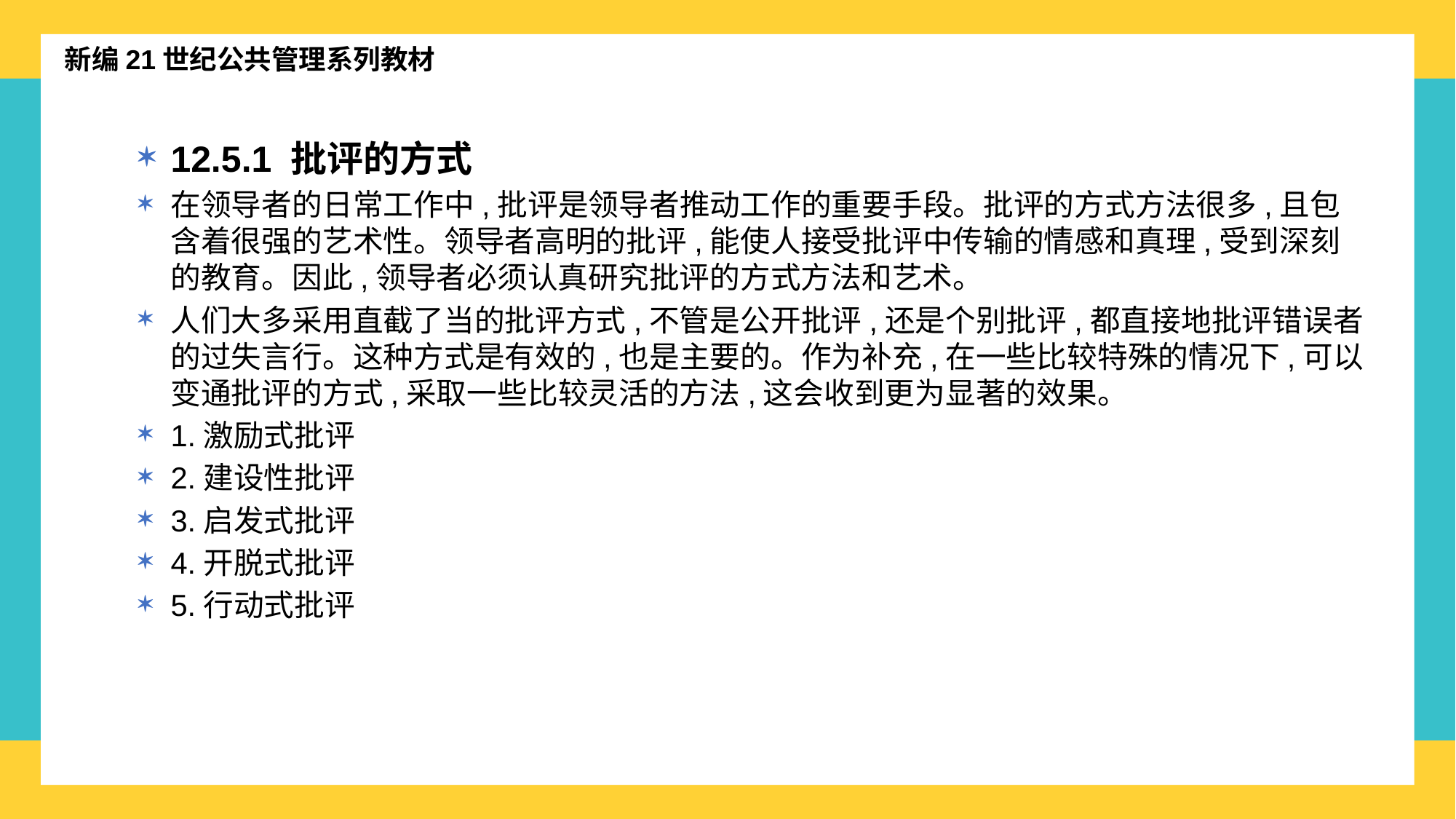

新编21世纪公共管理系列教材
12.5.1 批评的方式
在领导者的日常工作中,批评是领导者推动工作的重要手段。批评的方式方法很多,且包含着很强的艺术性。领导者高明的批评,能使人接受批评中传输的情感和真理,受到深刻的教育。因此,领导者必须认真研究批评的方式方法和艺术。
人们大多采用直截了当的批评方式,不管是公开批评,还是个别批评,都直接地批评错误者的过失言行。这种方式是有效的,也是主要的。作为补充,在一些比较特殊的情况下,可以变通批评的方式,采取一些比较灵活的方法,这会收到更为显著的效果。
1.激励式批评
2.建设性批评
3.启发式批评
4.开脱式批评
5.行动式批评